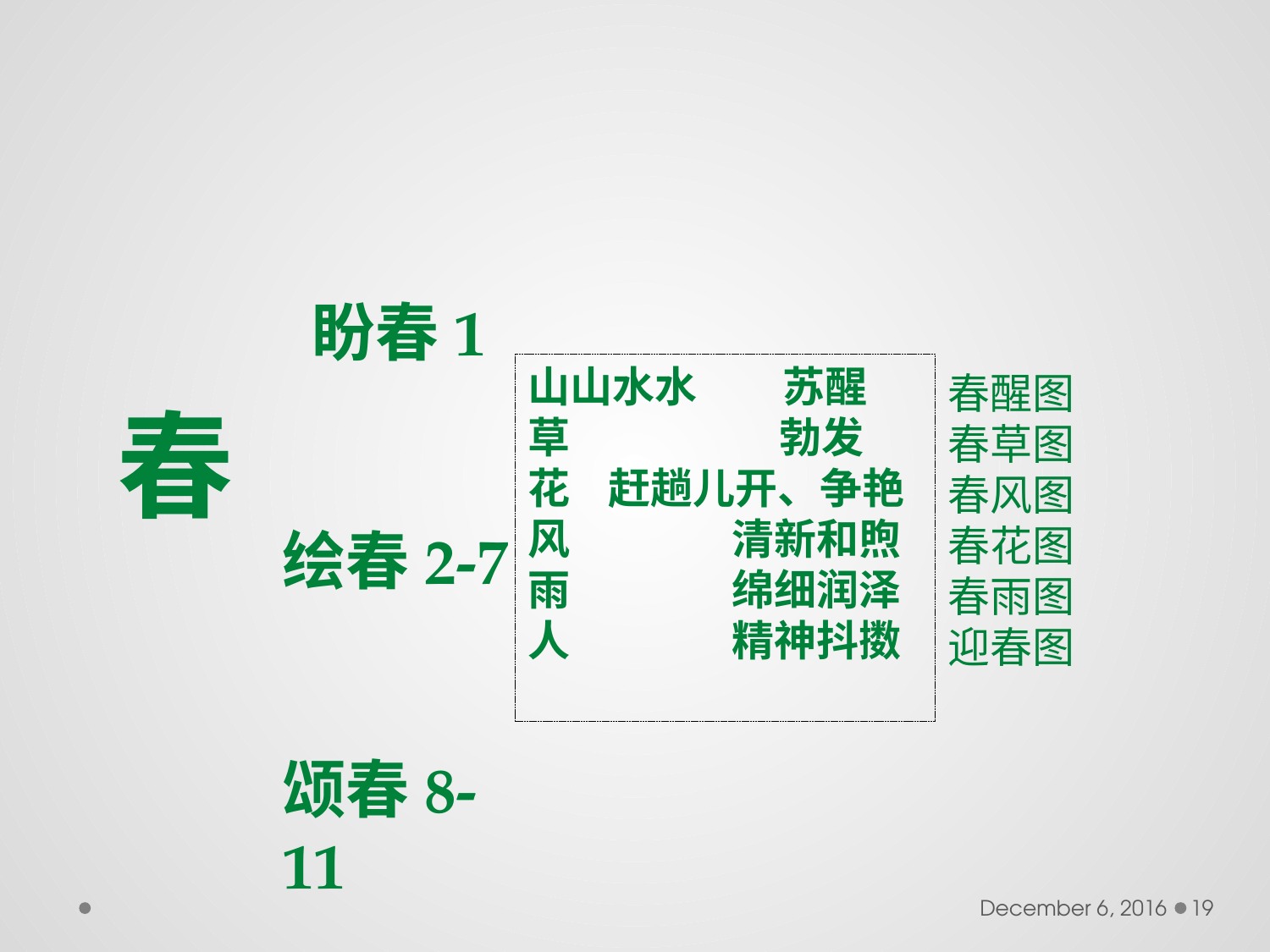

盼春1

绘春2-7

颂春8-11
山山水水         苏醒
草                      勃发
花    赶趟儿开、争艳
风                 清新和煦
雨                 绵细润泽
人                 精神抖擞

春醒图
春草图
春风图
春花图
春雨图
迎春图
春

December 6, 2016
19